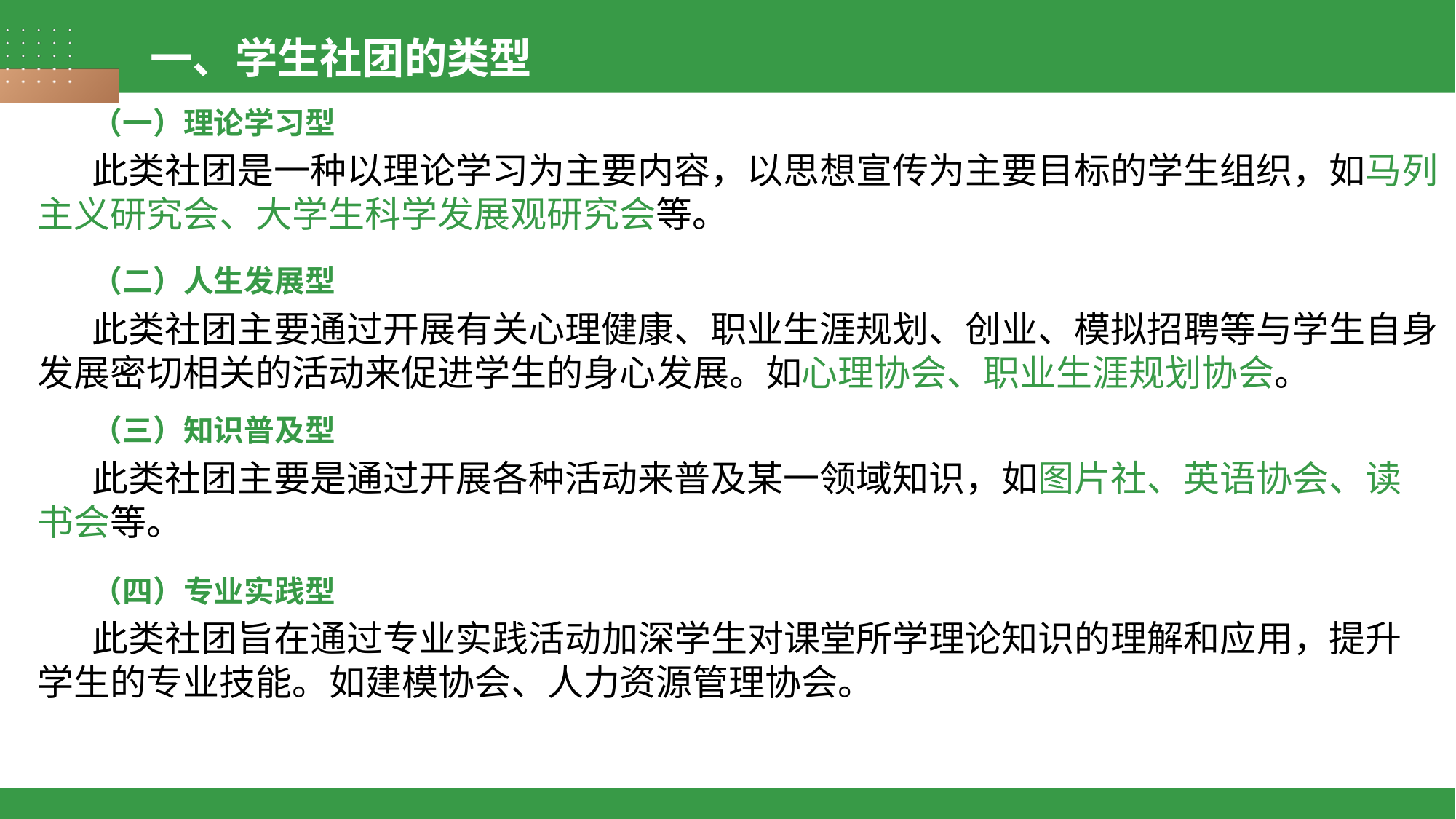

一、学生社团的类型
（一）理论学习型
此类社团是一种以理论学习为主要内容，以思想宣传为主要目标的学生组织，如马列主义研究会、大学生科学发展观研究会等。
（二）人生发展型
此类社团主要通过开展有关心理健康、职业生涯规划、创业、模拟招聘等与学生自身发展密切相关的活动来促进学生的身心发展。如心理协会、职业生涯规划协会。
（三）知识普及型
此类社团主要是通过开展各种活动来普及某一领域知识，如图片社、英语协会、读书会等。
（四）专业实践型
此类社团旨在通过专业实践活动加深学生对课堂所学理论知识的理解和应用，提升学生的专业技能。如建模协会、人力资源管理协会。